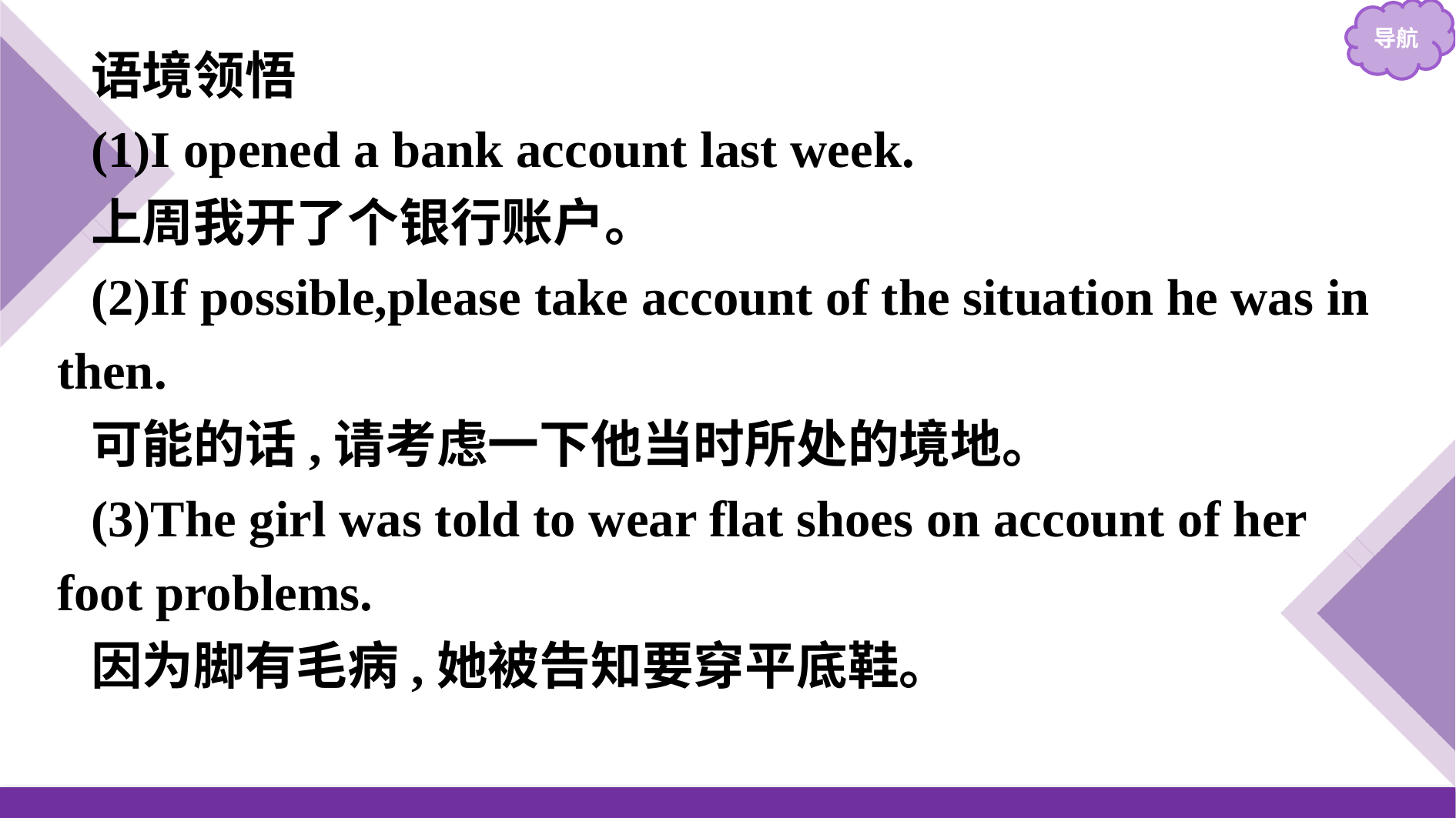

语境领悟
(1)I opened a bank account last week.
上周我开了个银行账户。
(2)If possible,please take account of the situation he was in then.
可能的话,请考虑一下他当时所处的境地。
(3)The girl was told to wear flat shoes on account of her foot problems.
因为脚有毛病,她被告知要穿平底鞋。